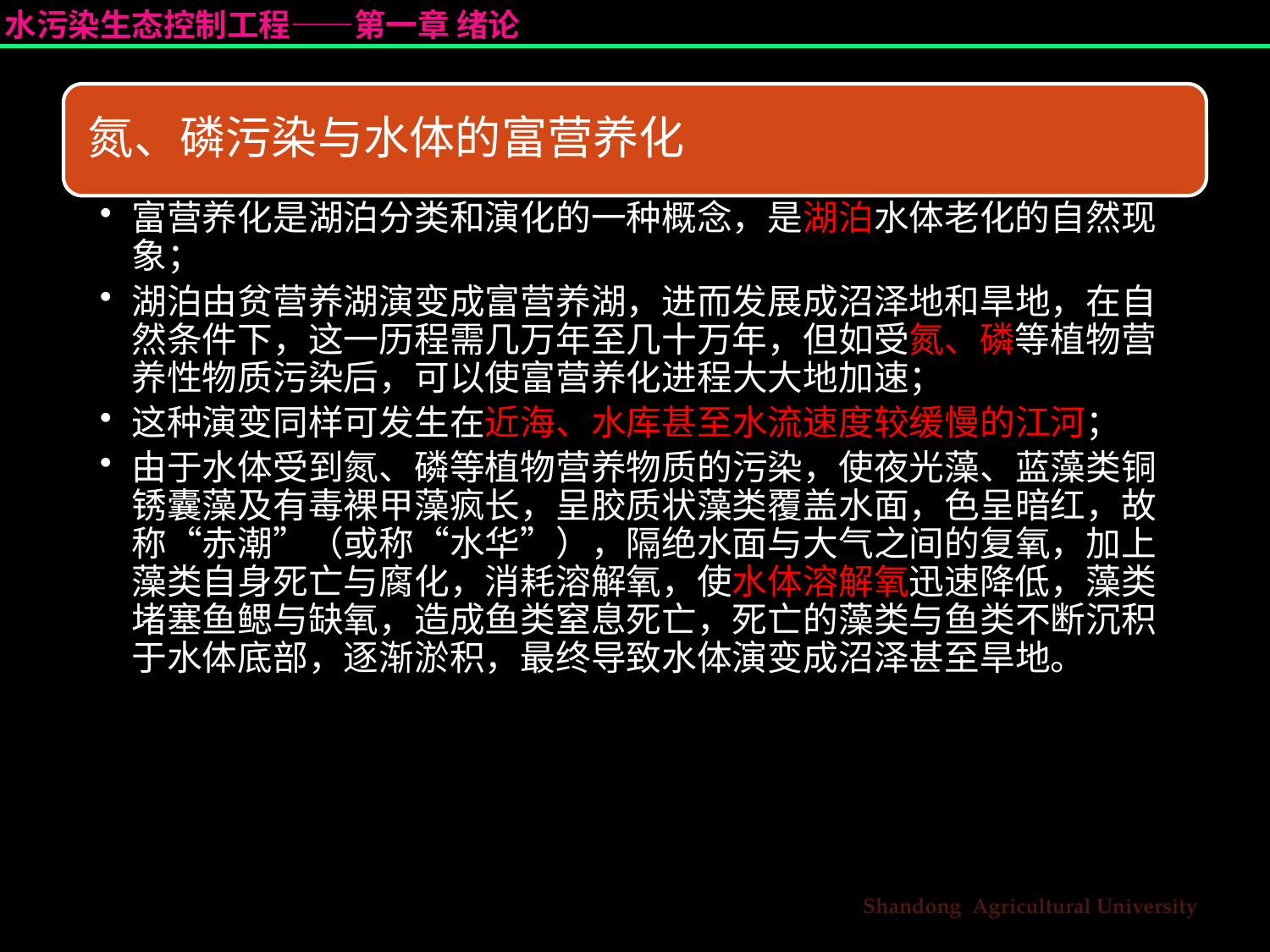

#
氮、磷污染与水体的富营养化
富营养化是湖泊分类和演化的一种概念，是湖泊水体老化的自然现象；
湖泊由贫营养湖演变成富营养湖，进而发展成沼泽地和旱地，在自然条件下，这一历程需几万年至几十万年，但如受氮、磷等植物营养性物质污染后，可以使富营养化进程大大地加速；
这种演变同样可发生在近海、水库甚至水流速度较缓慢的江河；
由于水体受到氮、磷等植物营养物质的污染，使夜光藻、蓝藻类铜锈囊藻及有毒裸甲藻疯长，呈胶质状藻类覆盖水面，色呈暗红，故称“赤潮”（或称“水华”），隔绝水面与大气之间的复氧，加上藻类自身死亡与腐化，消耗溶解氧，使水体溶解氧迅速降低，藻类堵塞鱼鳃与缺氧，造成鱼类窒息死亡，死亡的藻类与鱼类不断沉积于水体底部，逐渐淤积，最终导致水体演变成沼泽甚至旱地。